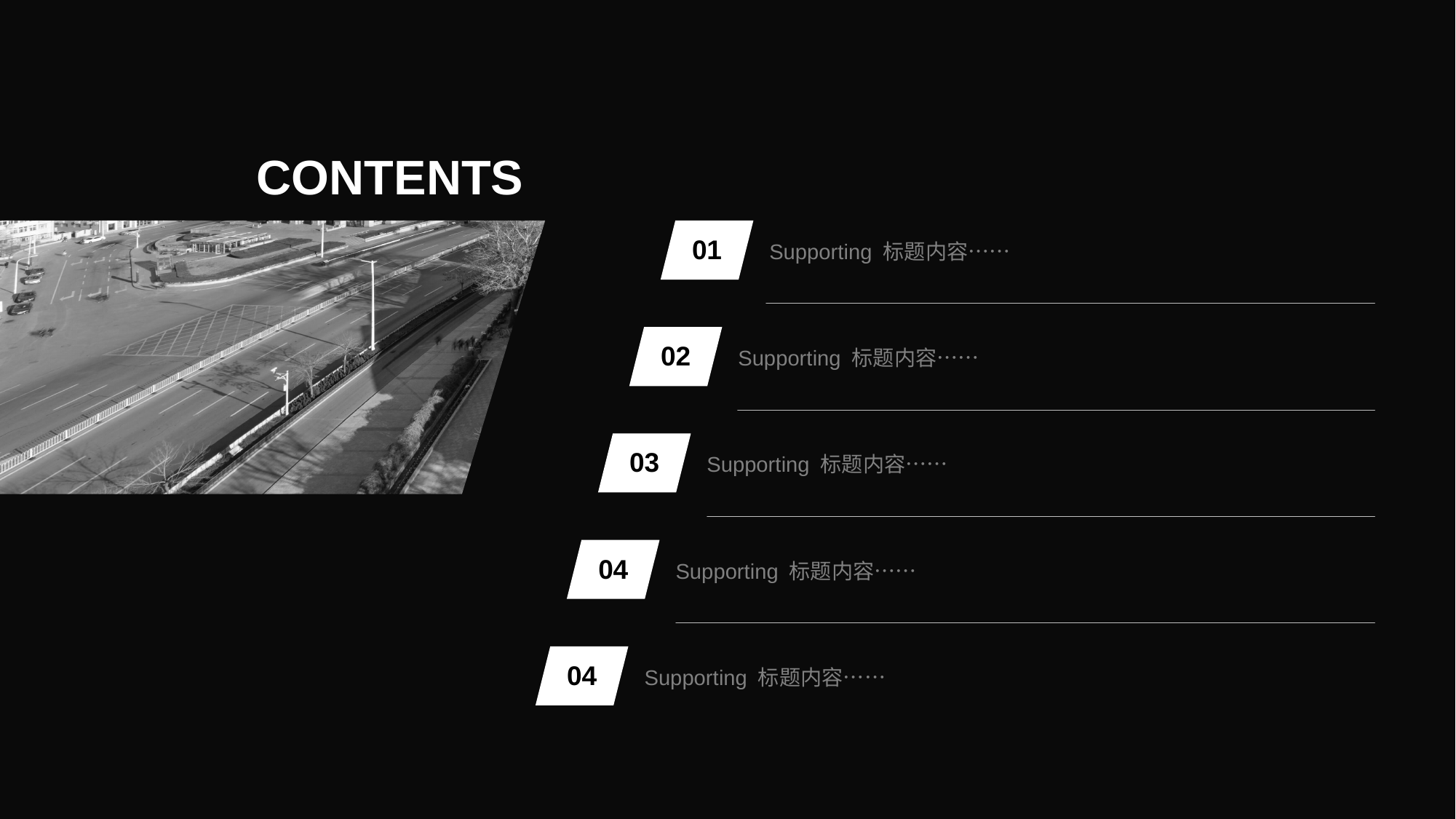

CONTENTS

01
Supporting 标题内容……
02
Supporting 标题内容……
03
Supporting 标题内容……
04
Supporting 标题内容……
04
Supporting 标题内容……